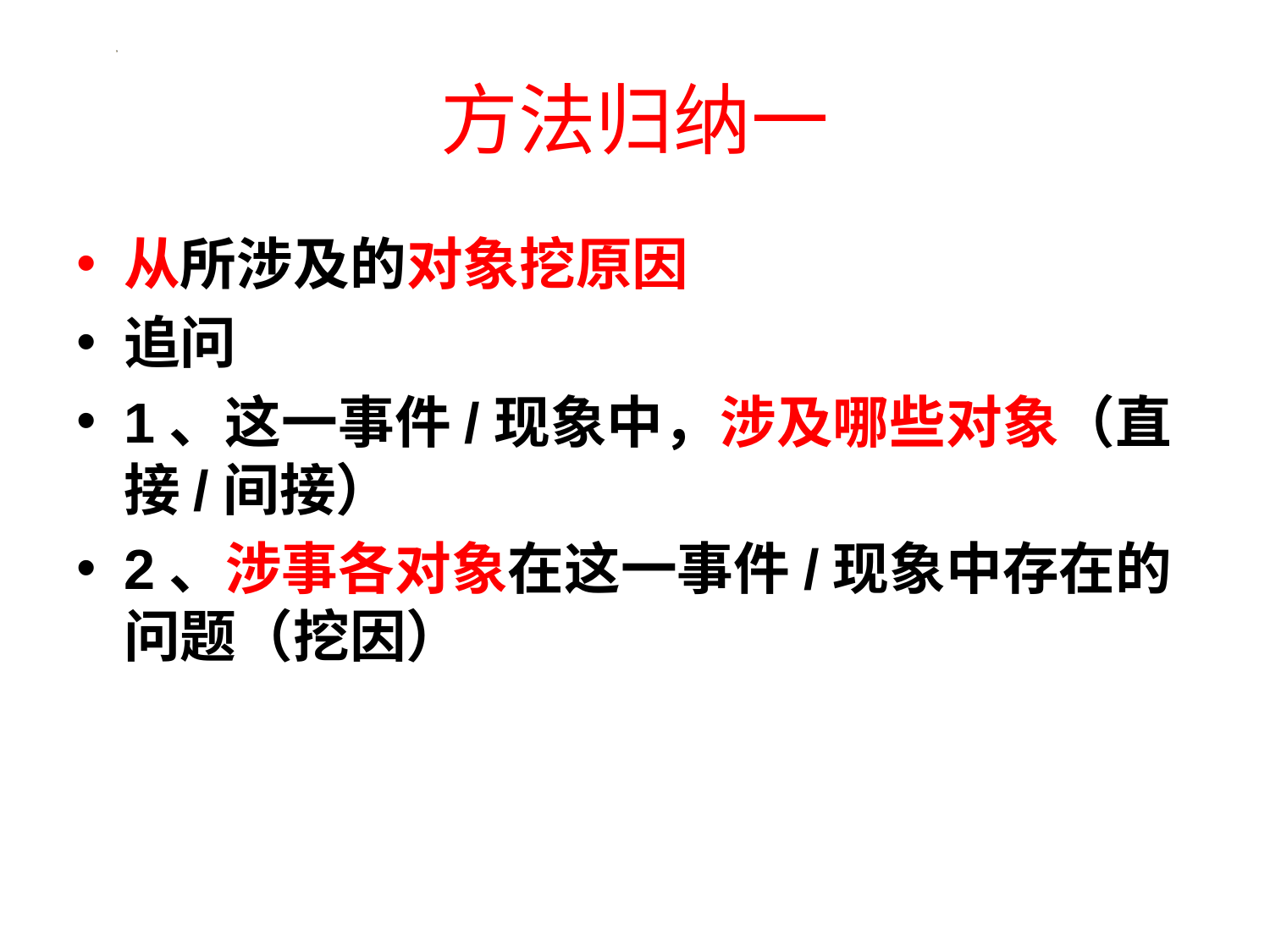

方法归纳一
从所涉及的对象挖原因
追问
1、这一事件/现象中，涉及哪些对象（直接/间接）
2、涉事各对象在这一事件/现象中存在的问题（挖因）